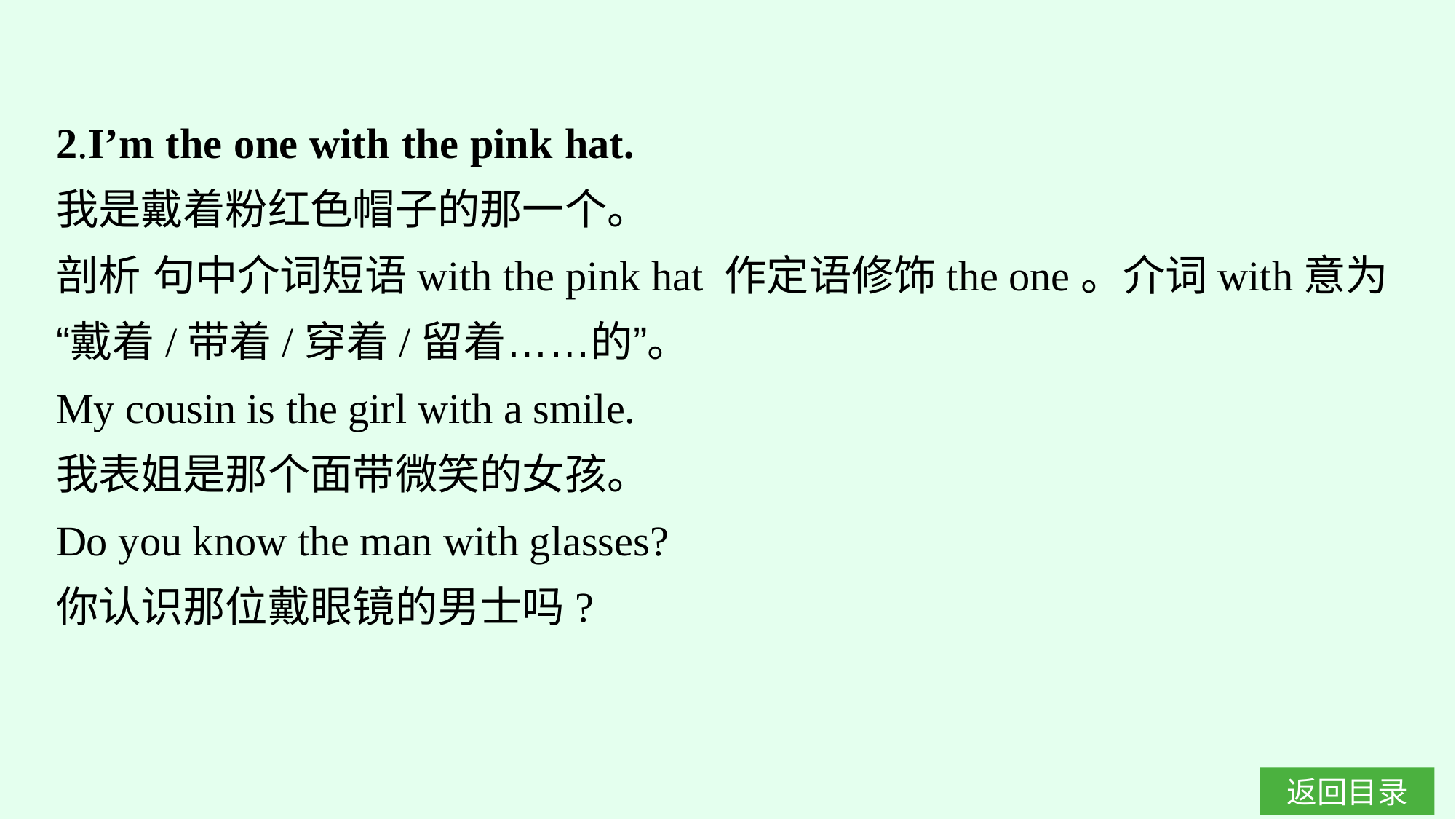

2.I’m the one with the pink hat.
我是戴着粉红色帽子的那一个。
剖析 句中介词短语with the pink hat 作定语修饰the one。介词with意为“戴着/带着/穿着/留着……的”。
My cousin is the girl with a smile.
我表姐是那个面带微笑的女孩。
Do you know the man with glasses?
你认识那位戴眼镜的男士吗?